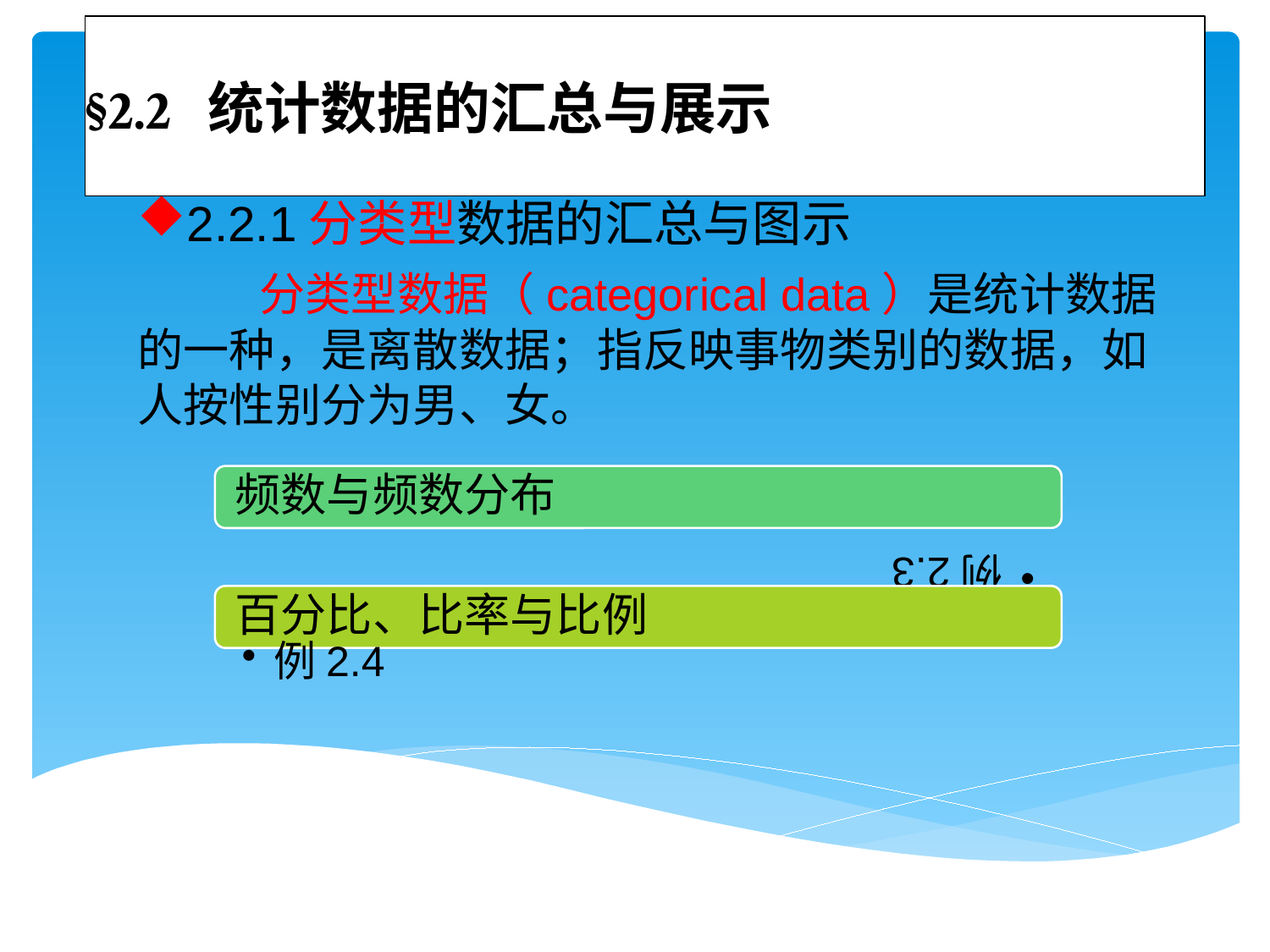

# §2.2  统计数据的汇总与展示
2.2.1分类型数据的汇总与图示
          分类型数据（categorical data）是统计数据的一种，是离散数据；指反映事物类别的数据，如人按性别分为男、女。

频数与频数分布
例2.3
百分比、比率与比例
例2.4